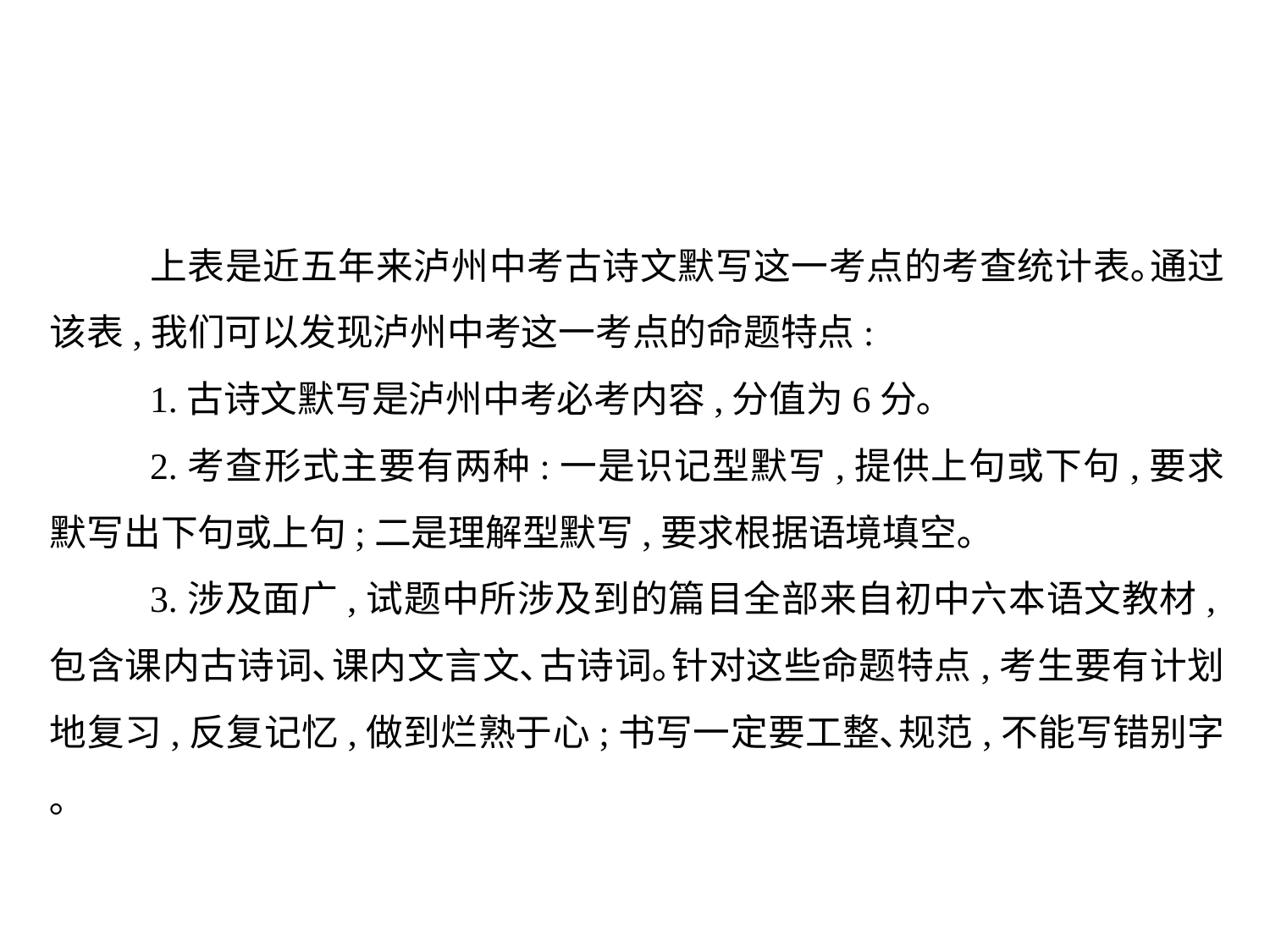

上表是近五年来泸州中考古诗文默写这一考点的考查统计表｡通过该表,我们可以发现泸州中考这一考点的命题特点:
1.古诗文默写是泸州中考必考内容,分值为6分｡
2.考查形式主要有两种:一是识记型默写,提供上句或下句,要求默写出下句或上句;二是理解型默写,要求根据语境填空｡
3.涉及面广,试题中所涉及到的篇目全部来自初中六本语文教材,包含课内古诗词､课内文言文､古诗词｡针对这些命题特点,考生要有计划地复习,反复记忆,做到烂熟于心;书写一定要工整､规范,不能写错别字｡